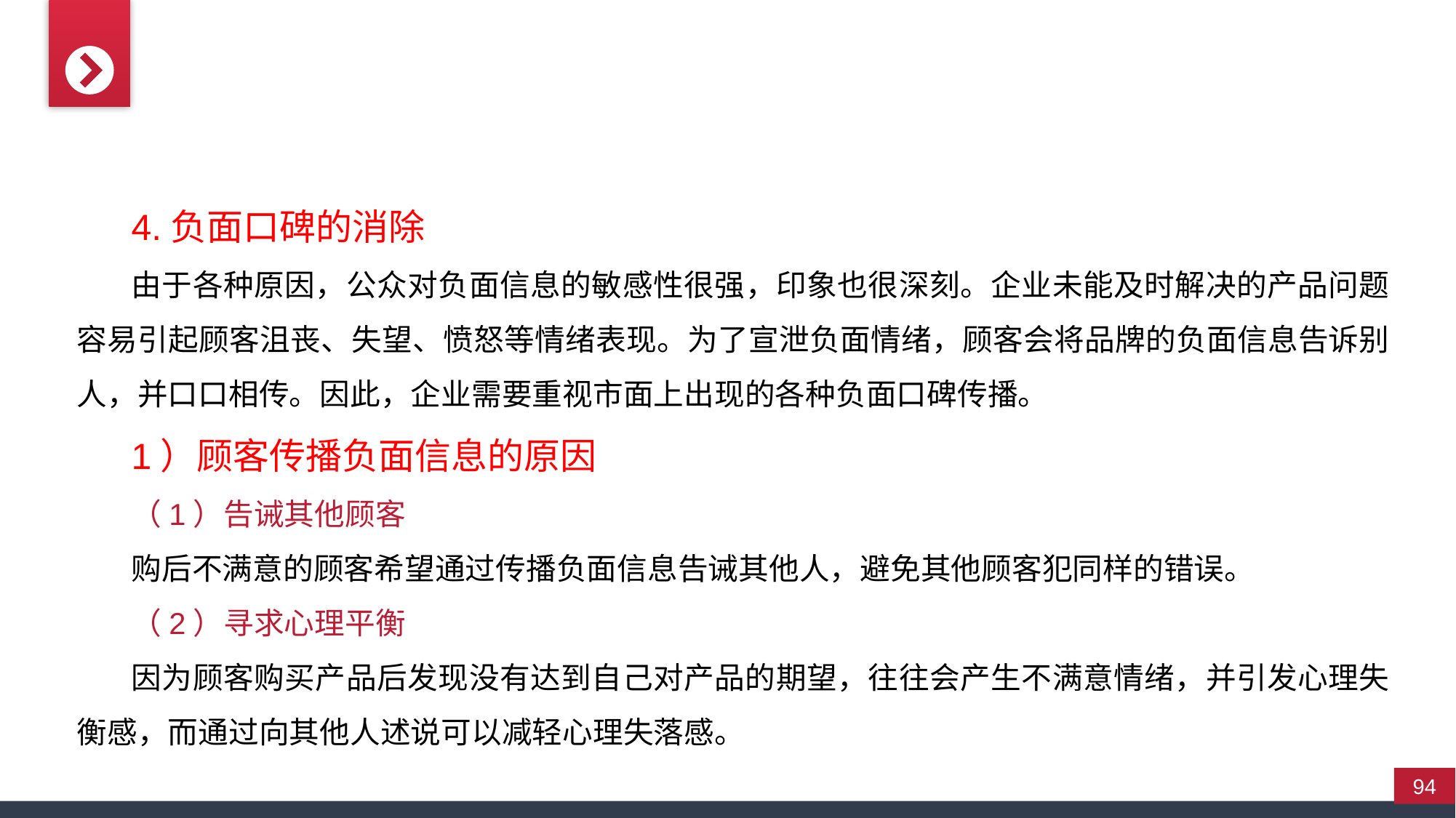

4.负面口碑的消除
由于各种原因，公众对负面信息的敏感性很强，印象也很深刻。企业未能及时解决的产品问题容易引起顾客沮丧、失望、愤怒等情绪表现。为了宣泄负面情绪，顾客会将品牌的负面信息告诉别人，并口口相传。因此，企业需要重视市面上出现的各种负面口碑传播。
1）顾客传播负面信息的原因
（1）告诫其他顾客
购后不满意的顾客希望通过传播负面信息告诫其他人，避免其他顾客犯同样的错误。
（2）寻求心理平衡
因为顾客购买产品后发现没有达到自己对产品的期望，往往会产生不满意情绪，并引发心理失衡感，而通过向其他人述说可以减轻心理失落感。